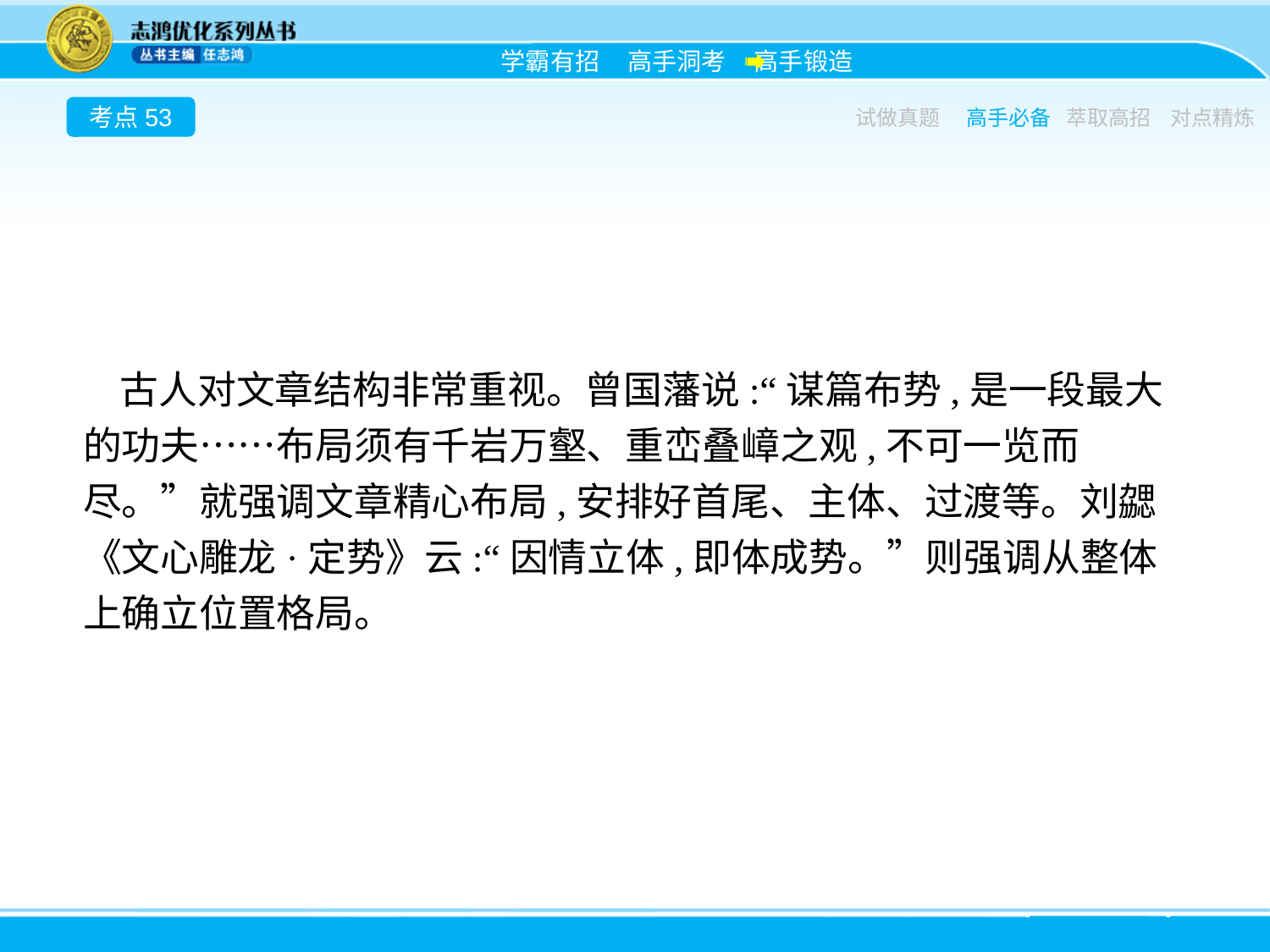

考点53
试做真题
高手必备
萃取高招
对点精炼
古人对文章结构非常重视。曾国藩说:“谋篇布势,是一段最大的功夫……布局须有千岩万壑、重峦叠嶂之观,不可一览而尽。”就强调文章精心布局,安排好首尾、主体、过渡等。刘勰《文心雕龙·定势》云:“因情立体,即体成势。”则强调从整体上确立位置格局。